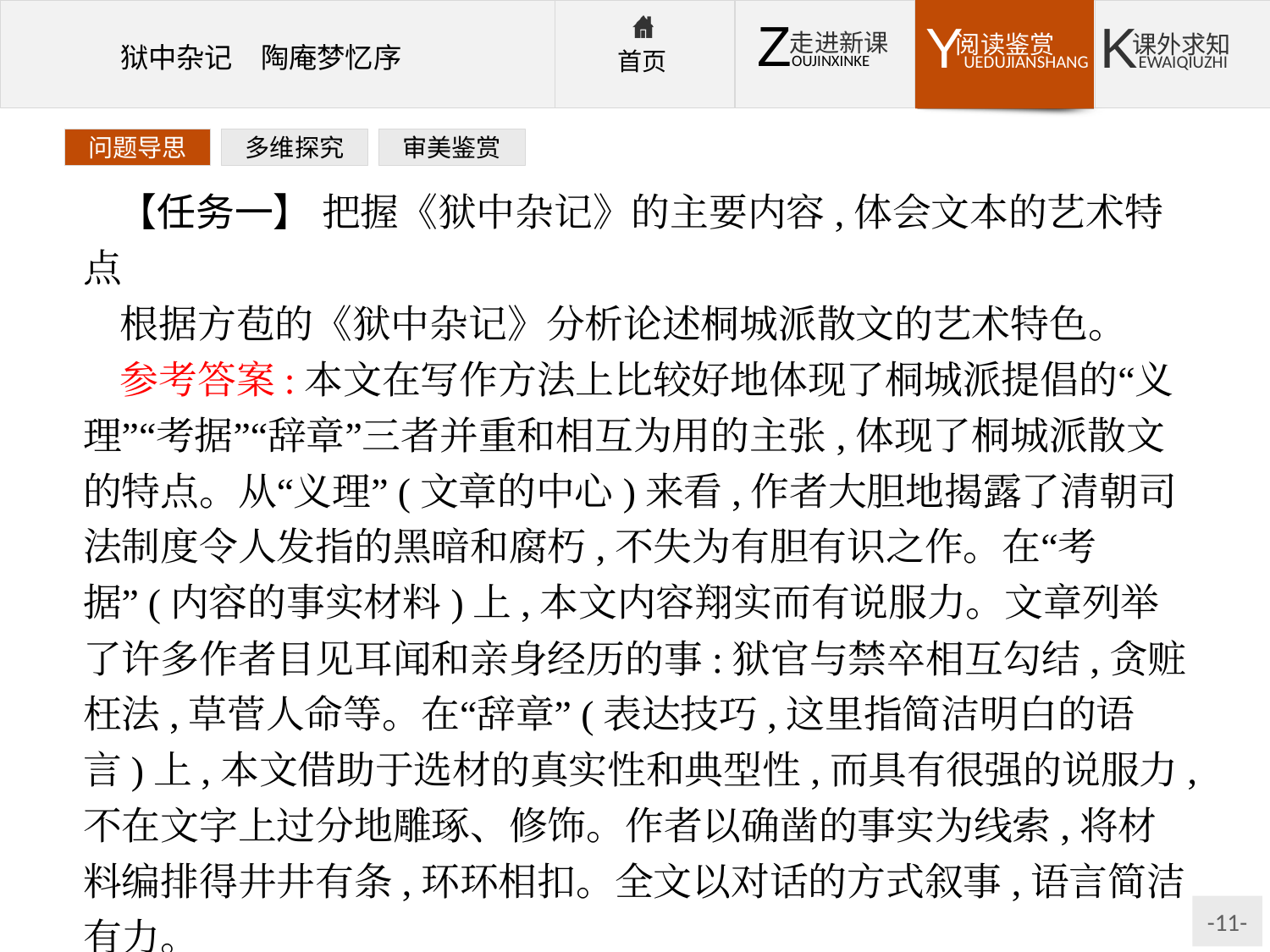

问题导思
多维探究
审美鉴赏
【任务一】 把握《狱中杂记》的主要内容,体会文本的艺术特点
根据方苞的《狱中杂记》分析论述桐城派散文的艺术特色。
参考答案:本文在写作方法上比较好地体现了桐城派提倡的“义理”“考据”“辞章”三者并重和相互为用的主张,体现了桐城派散文的特点。从“义理”(文章的中心)来看,作者大胆地揭露了清朝司法制度令人发指的黑暗和腐朽,不失为有胆有识之作。在“考据”(内容的事实材料)上,本文内容翔实而有说服力。文章列举了许多作者目见耳闻和亲身经历的事:狱官与禁卒相互勾结,贪赃枉法,草菅人命等。在“辞章”(表达技巧,这里指简洁明白的语言)上,本文借助于选材的真实性和典型性,而具有很强的说服力,不在文字上过分地雕琢、修饰。作者以确凿的事实为线索,将材料编排得井井有条,环环相扣。全文以对话的方式叙事,语言简洁有力。